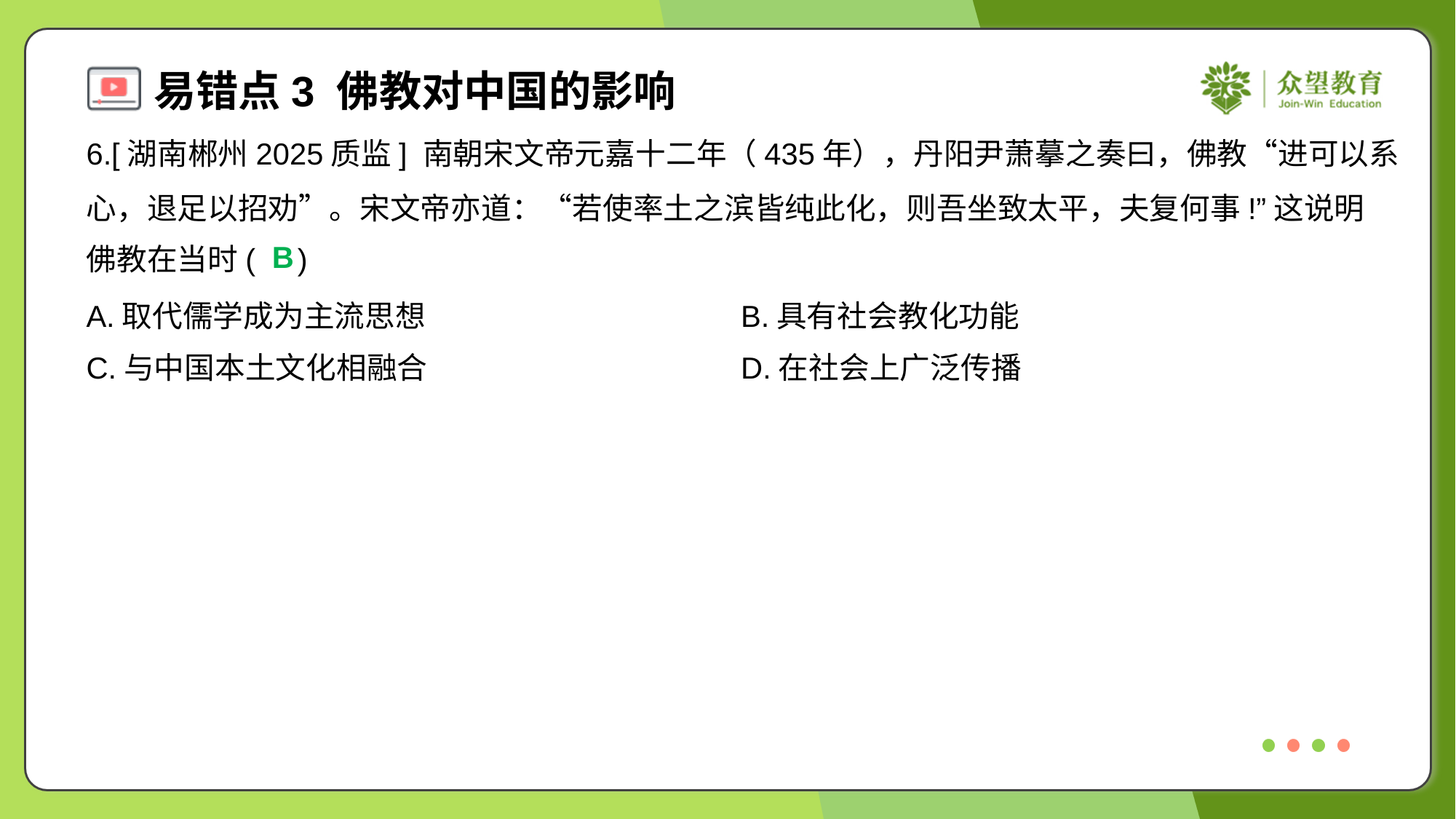

6.[湖南郴州2025质监] 南朝宋文帝元嘉十二年（435年），丹阳尹萧摹之奏曰，佛教“进可以系
心，退足以招劝”。宋文帝亦道：“若使率土之滨皆纯此化，则吾坐致太平，夫复何事!”这说明
佛教在当时(     )
B
A.取代儒学成为主流思想	B.具有社会教化功能
C.与中国本土文化相融合	D.在社会上广泛传播